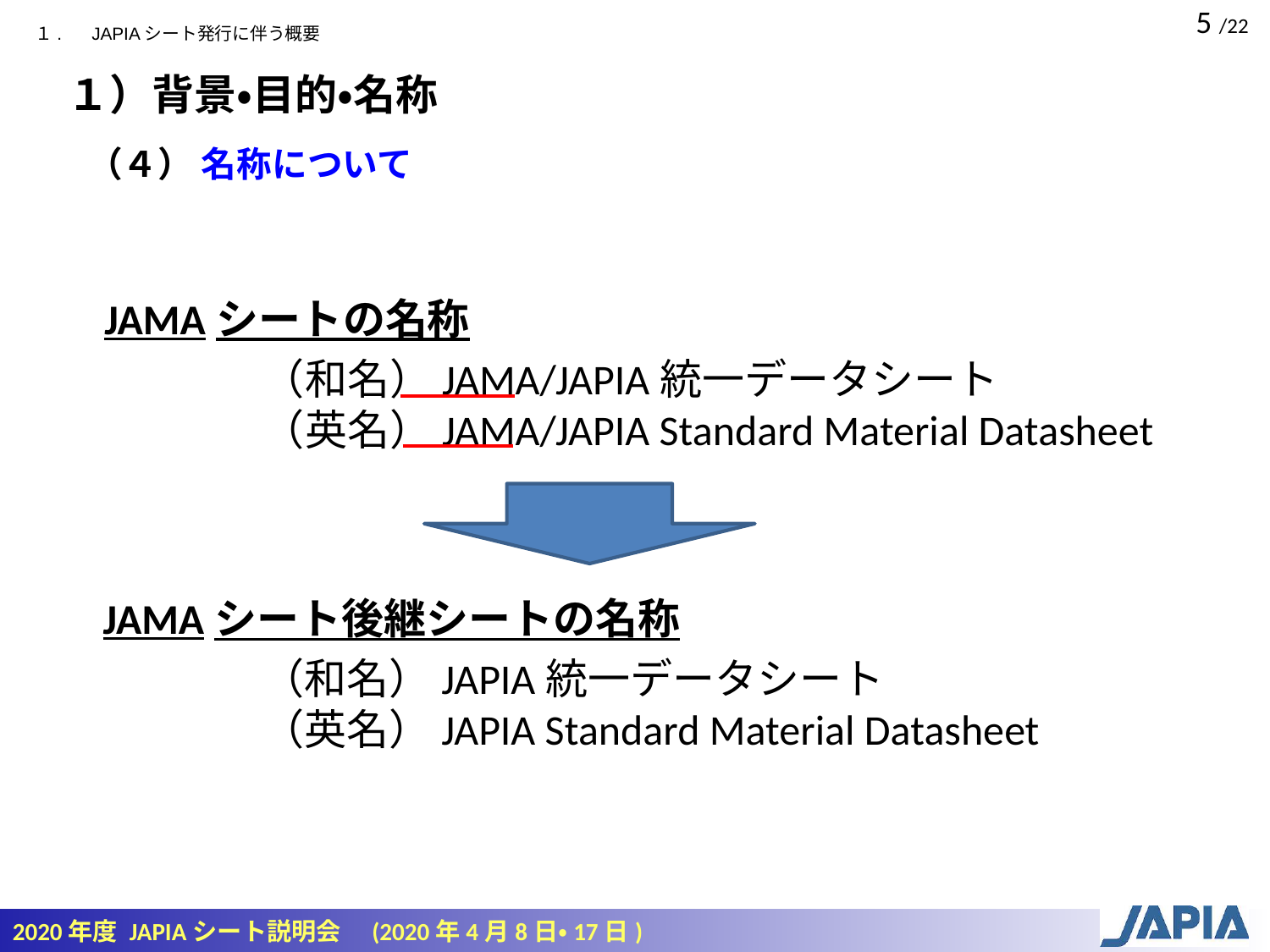

１.　 JAPIAシート発行に伴う概要
１）背景・目的・名称
（４） 名称について

JAMAシートの名称
（和名）JAMA/JAPIA統一データシート
（英名）JAMA/JAPIA Standard Material Datasheet

JAMAシート後継シートの名称
（和名）JAPIA統一データシート
（英名）JAPIA Standard Material Datasheet